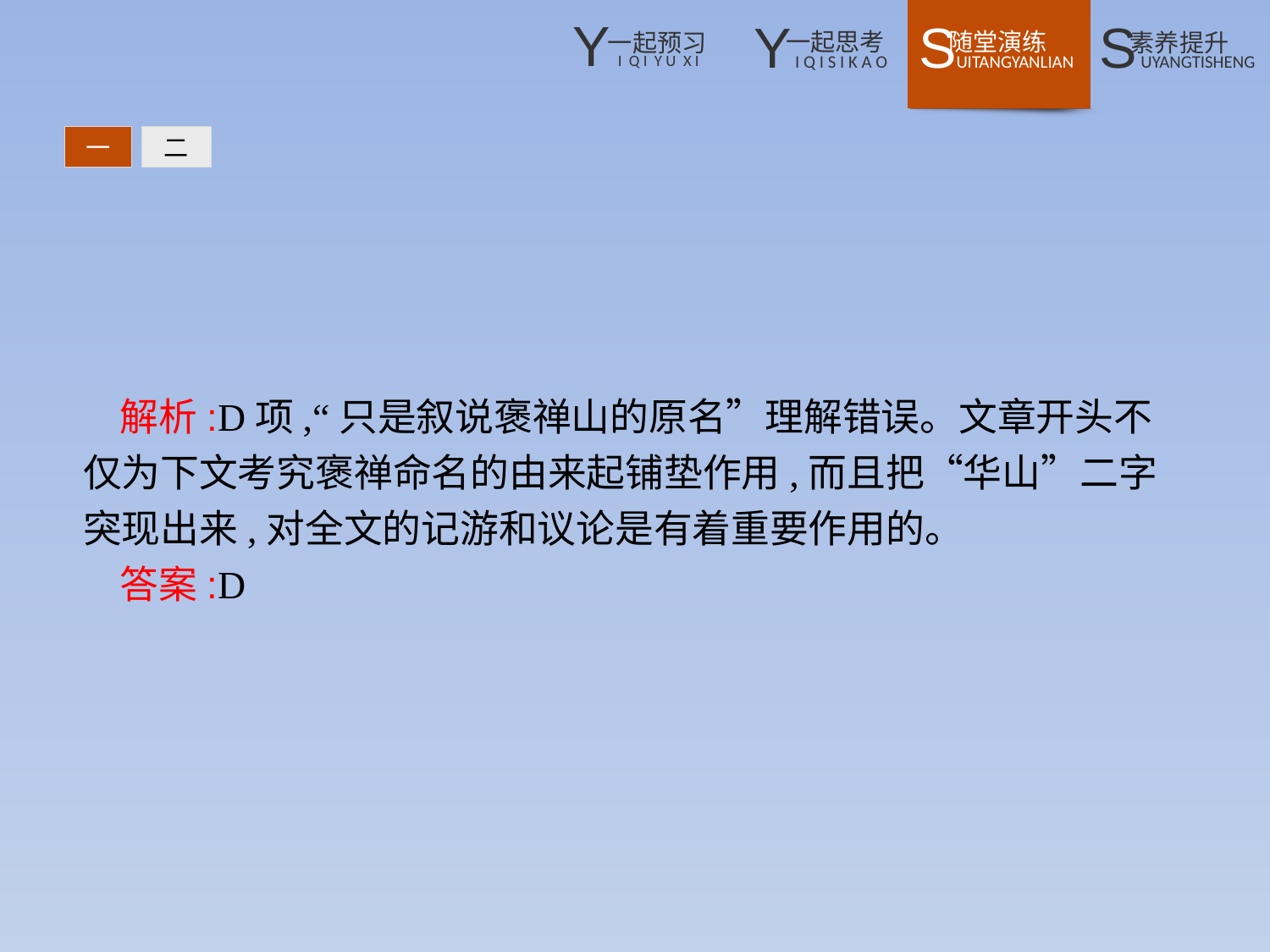

一
二
解析:D项,“只是叙说褒禅山的原名”理解错误。文章开头不仅为下文考究褒禅命名的由来起铺垫作用,而且把“华山”二字突现出来,对全文的记游和议论是有着重要作用的。
答案:D